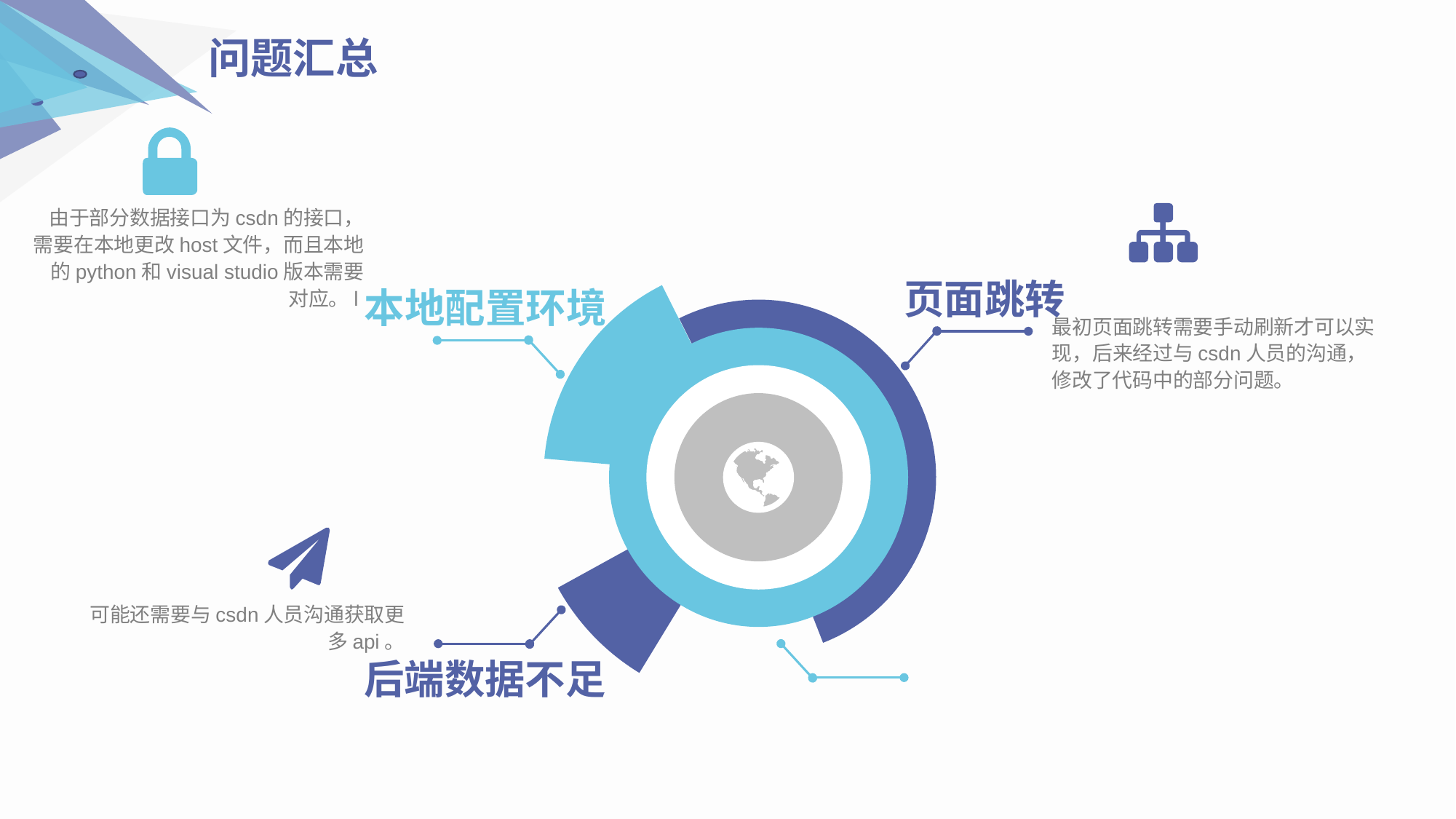

问题汇总

由于部分数据接口为csdn的接口，需要在本地更改host文件，而且本地的python和visual studio版本需要对应。l

页面跳转

最初页面跳转需要手动刷新才可以实现，后来经过与csdn人员的沟通，修改了代码中的部分问题。
本地配置环境

可能还需要与csdn人员沟通获取更多api。
后端数据不足